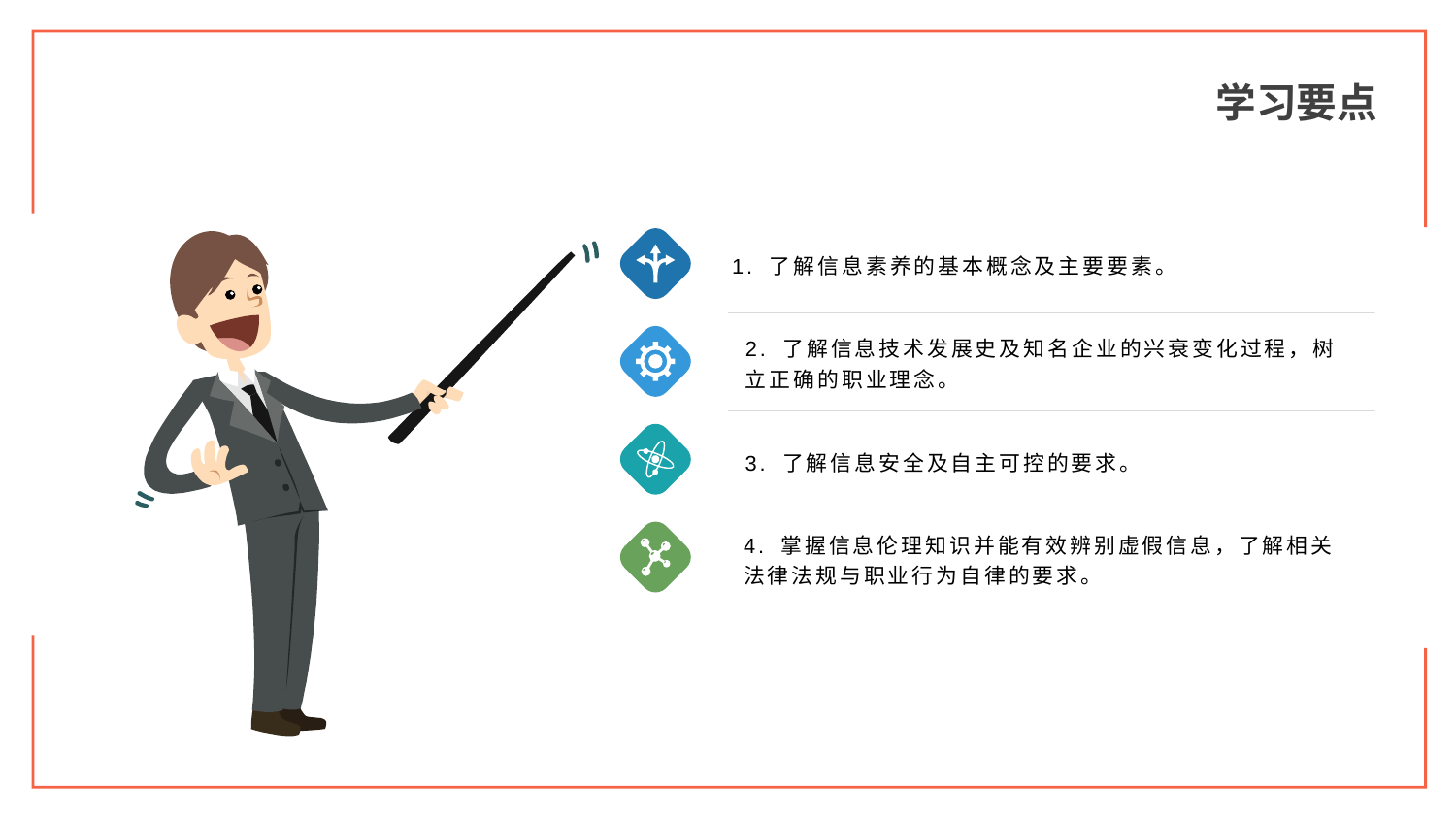

学习要点
1. 了解信息素养的基本概念及主要要素。

2. 了解信息技术发展史及知名企业的兴衰变化过程，树立正确的职业理念。

3. 了解信息安全及自主可控的要求。

4. 掌握信息伦理知识并能有效辨别虚假信息，了解相关法律法规与职业行为自律的要求。